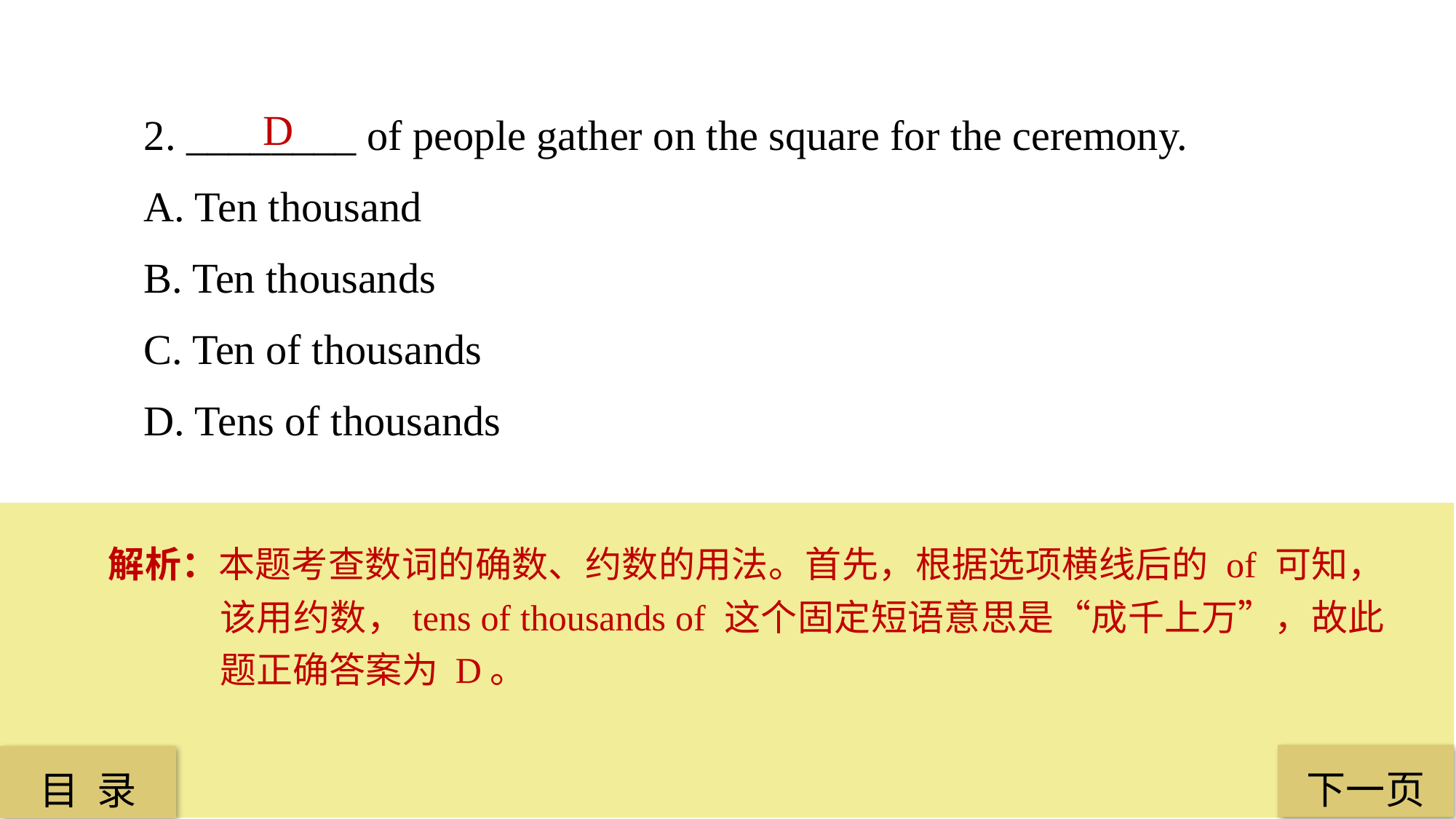

2. ________ of people gather on the square for the ceremony.
A. Ten thousand
B. Ten thousands
C. Ten of thousands
D. Tens of thousands
D
解析：本题考查数词的确数、约数的用法。首先，根据选项横线后的 of 可知，该用约数，tens of thousands of 这个固定短语意思是“成千上万”，故此题正确答案为 D。